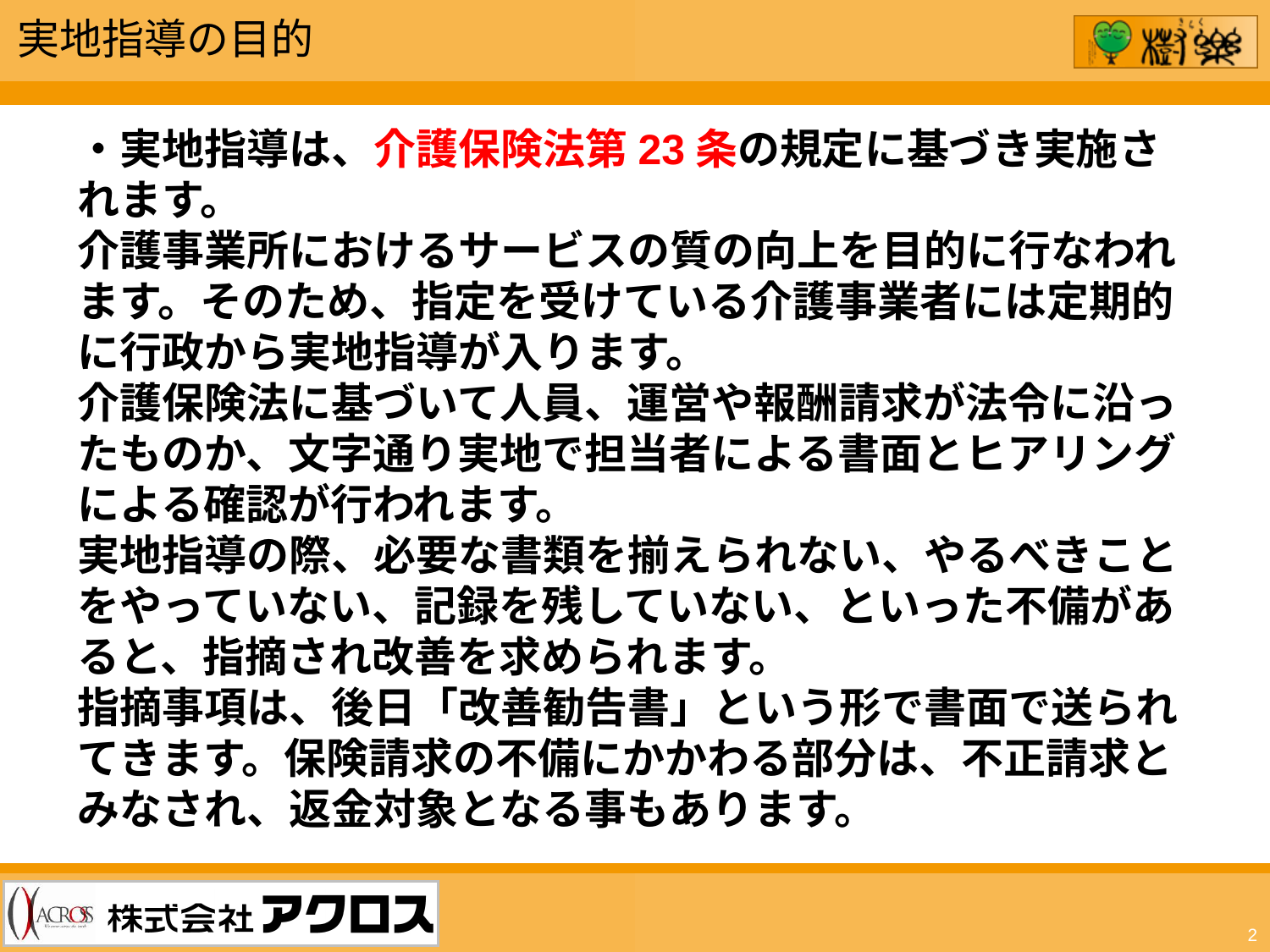

実地指導の目的
・実地指導は、介護保険法第23条の規定に基づき実施されます。
介護事業所におけるサービスの質の向上を目的に行なわれます。そのため、指定を受けている介護事業者には定期的に行政から実地指導が入ります。
介護保険法に基づいて人員、運営や報酬請求が法令に沿ったものか、文字通り実地で担当者による書面とヒアリングによる確認が行われます。
実地指導の際、必要な書類を揃えられない、やるべきことをやっていない、記録を残していない、といった不備があると、指摘され改善を求められます。
指摘事項は、後日「改善勧告書」という形で書面で送られてきます。保険請求の不備にかかわる部分は、不正請求とみなされ、返金対象となる事もあります。

2